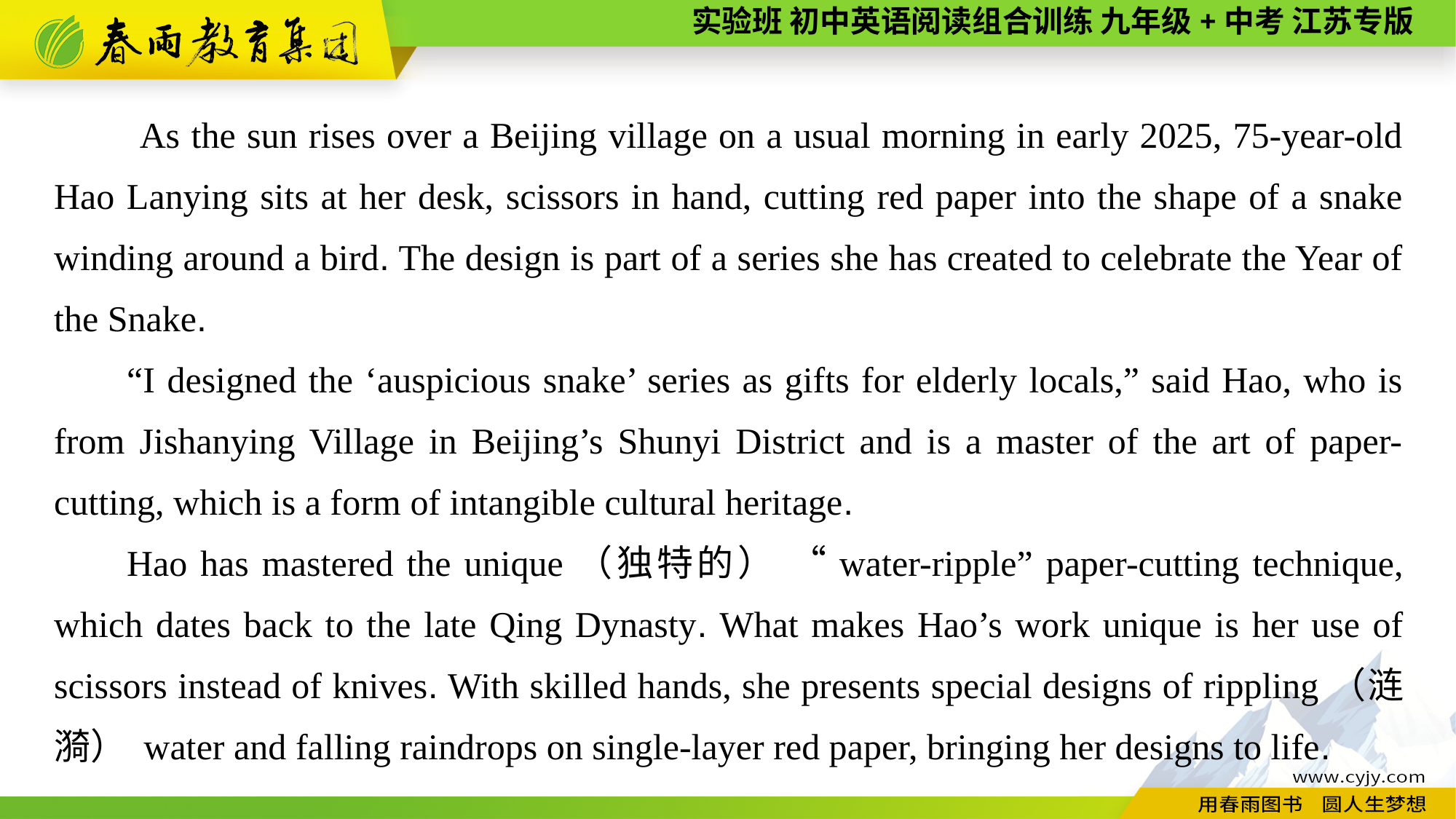

As the sun rises over a Beijing village on a usual morning in early 2025, 75-year-old Hao Lanying sits at her desk, scissors in hand, cutting red paper into the shape of a snake winding around a bird. The design is part of a series she has created to celebrate the Year of the Snake.
“I designed the ‘auspicious snake’ series as gifts for elderly locals,” said Hao, who is from Jishanying Village in Beijing’s Shunyi District and is a master of the art of paper-cutting, which is a form of intangible cultural heritage.
Hao has mastered the unique（独特的） “water-ripple” paper-cutting technique, which dates back to the late Qing Dynasty. What makes Hao’s work unique is her use of scissors instead of knives. With skilled hands, she presents special designs of rippling（涟漪） water and falling raindrops on single-layer red paper, bringing her designs to life.